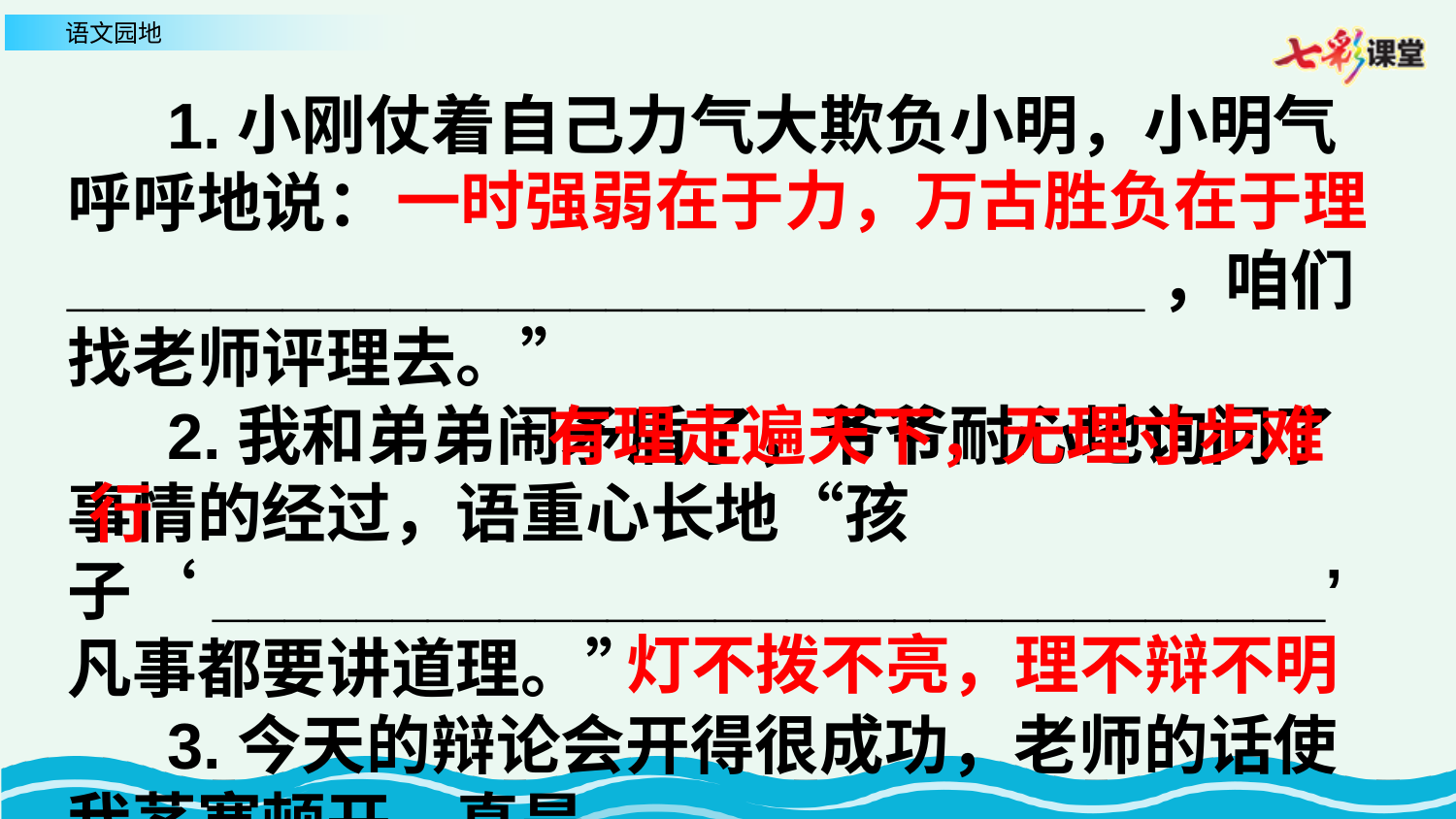

1.小刚仗着自己力气大欺负小明，小明气呼呼地说：______________________________，咱们找老师评理去。”
2.我和弟弟闹矛盾了，爷爷耐心地询问了事情的经过，语重心长地“孩子‘_______________________________’凡事都要讲道理。”
3.今天的辩论会开得很成功，老师的话使我茅塞顿开，真是________________________。
一时强弱在于力，万古胜负在于理
                              有理走遍天下，无理寸步难行
灯不拨不亮，理不辩不明